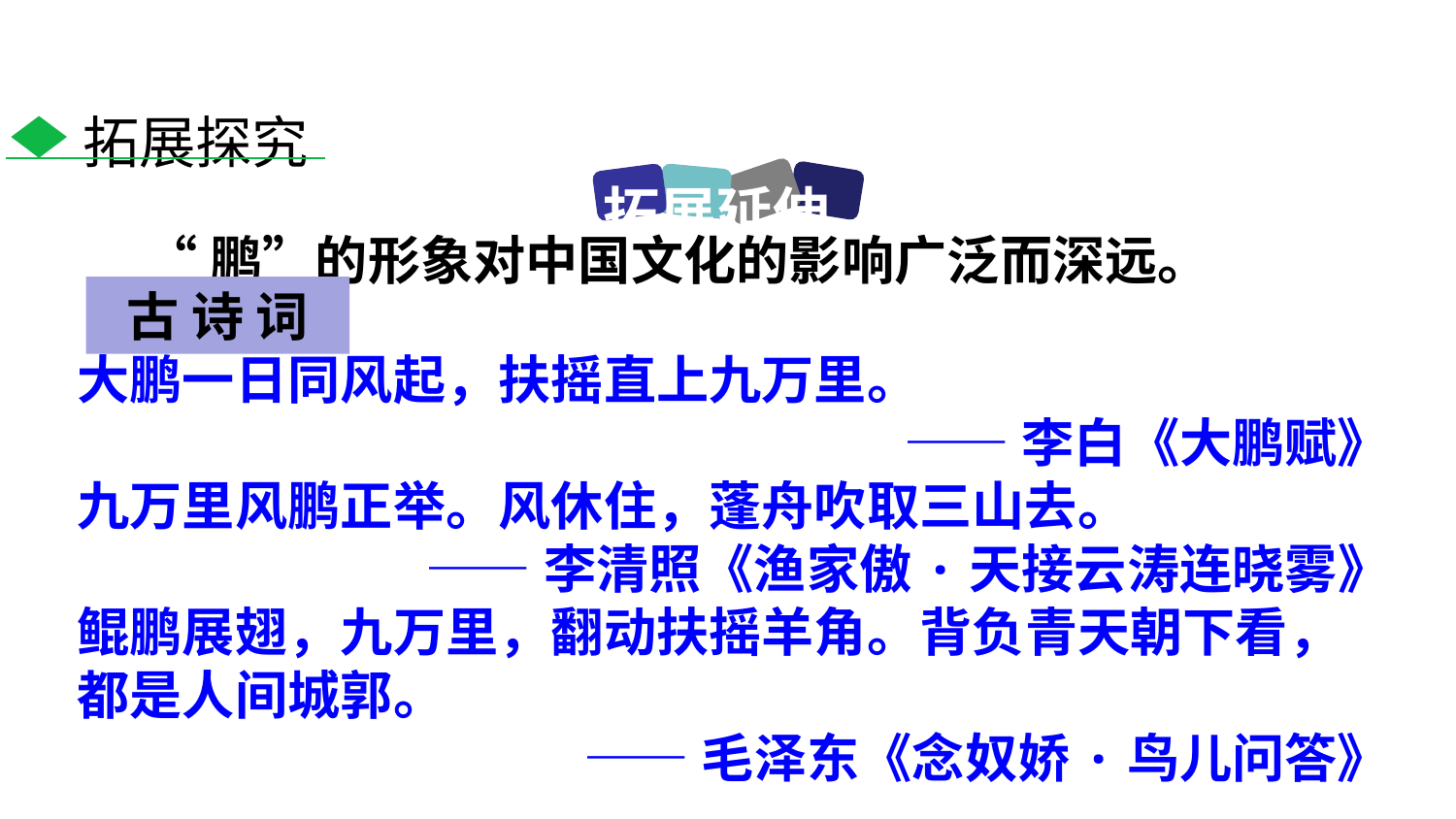

拓展探究

拓展延伸

    “鹏”的形象对中国文化的影响广泛而深远。
古 诗 词
大鹏一日同风起，扶摇直上九万里。
——李白《大鹏赋》
九万里风鹏正举。风休住，蓬舟吹取三山去。
——李清照《渔家傲·天接云涛连晓雾》
鲲鹏展翅，九万里，翻动扶摇羊角。背负青天朝下看，都是人间城郭。
——毛泽东《念奴娇·鸟儿问答》